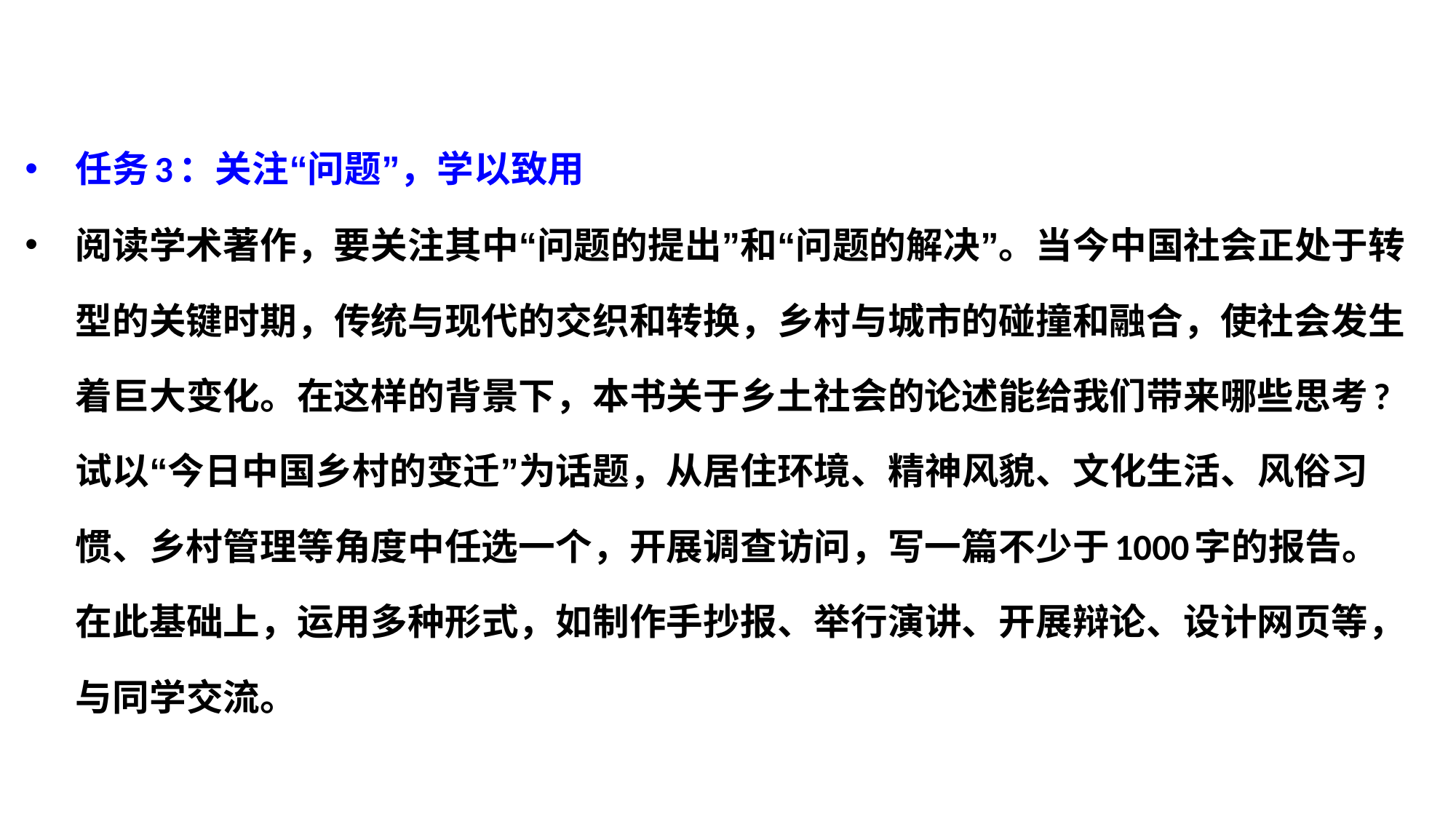

任务3：关注“问题”，学以致用
阅读学术著作，要关注其中“问题的提出”和“问题的解决”。当今中国社会正处于转型的关键时期，传统与现代的交织和转换，乡村与城市的碰撞和融合，使社会发生着巨大变化。在这样的背景下，本书关于乡土社会的论述能给我们带来哪些思考?试以“今日中国乡村的变迁”为话题，从居住环境、精神风貌、文化生活、风俗习惯、乡村管理等角度中任选一个，开展调查访问，写一篇不少于1000字的报告。在此基础上，运用多种形式，如制作手抄报、举行演讲、开展辩论、设计网页等，与同学交流。